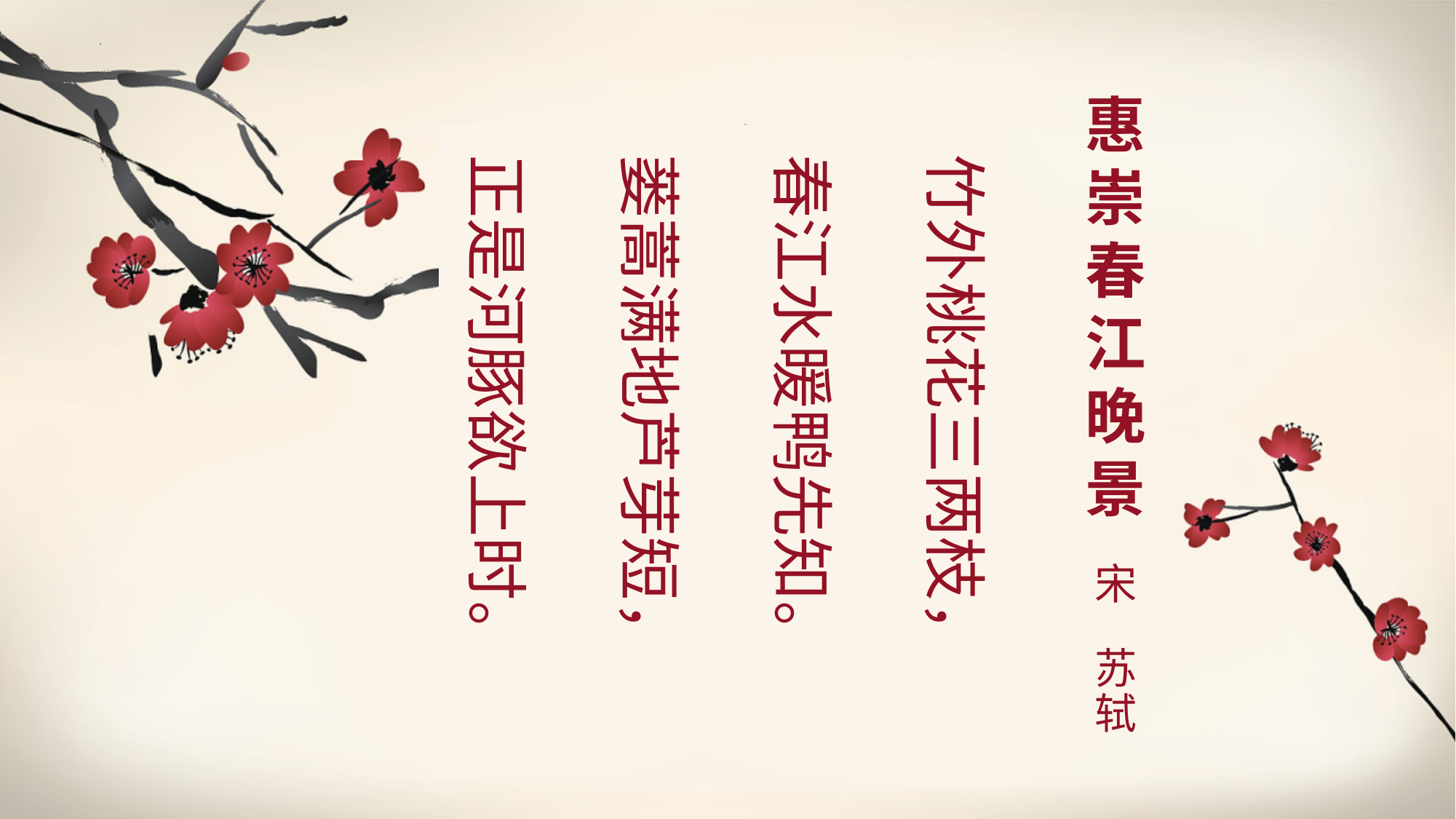

惠崇春江晚景

宋

苏轼
竹外桃花三两枝，

春江水暖鸭先知。

蒌蒿满地芦芽短，

正是河豚欲上时。